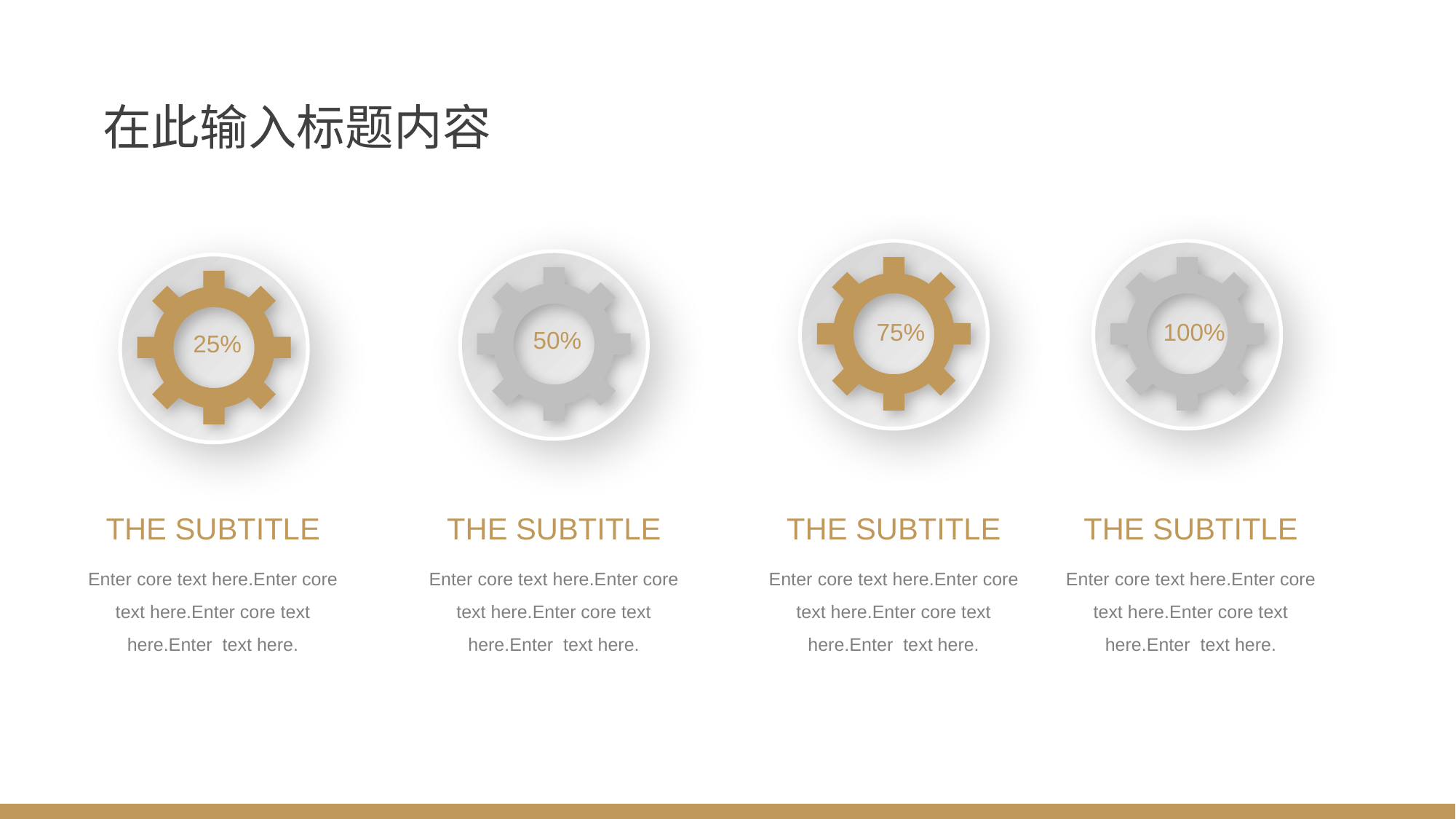

在此输入标题内容

75%
100%
50%
25%
THE SUBTITLE
THE SUBTITLE
THE SUBTITLE
THE SUBTITLE
Enter core text here.Enter core text here.Enter core text here.Enter  text here.
Enter core text here.Enter core text here.Enter core text here.Enter  text here.
Enter core text here.Enter core text here.Enter core text here.Enter  text here.
Enter core text here.Enter core text here.Enter core text here.Enter  text here.